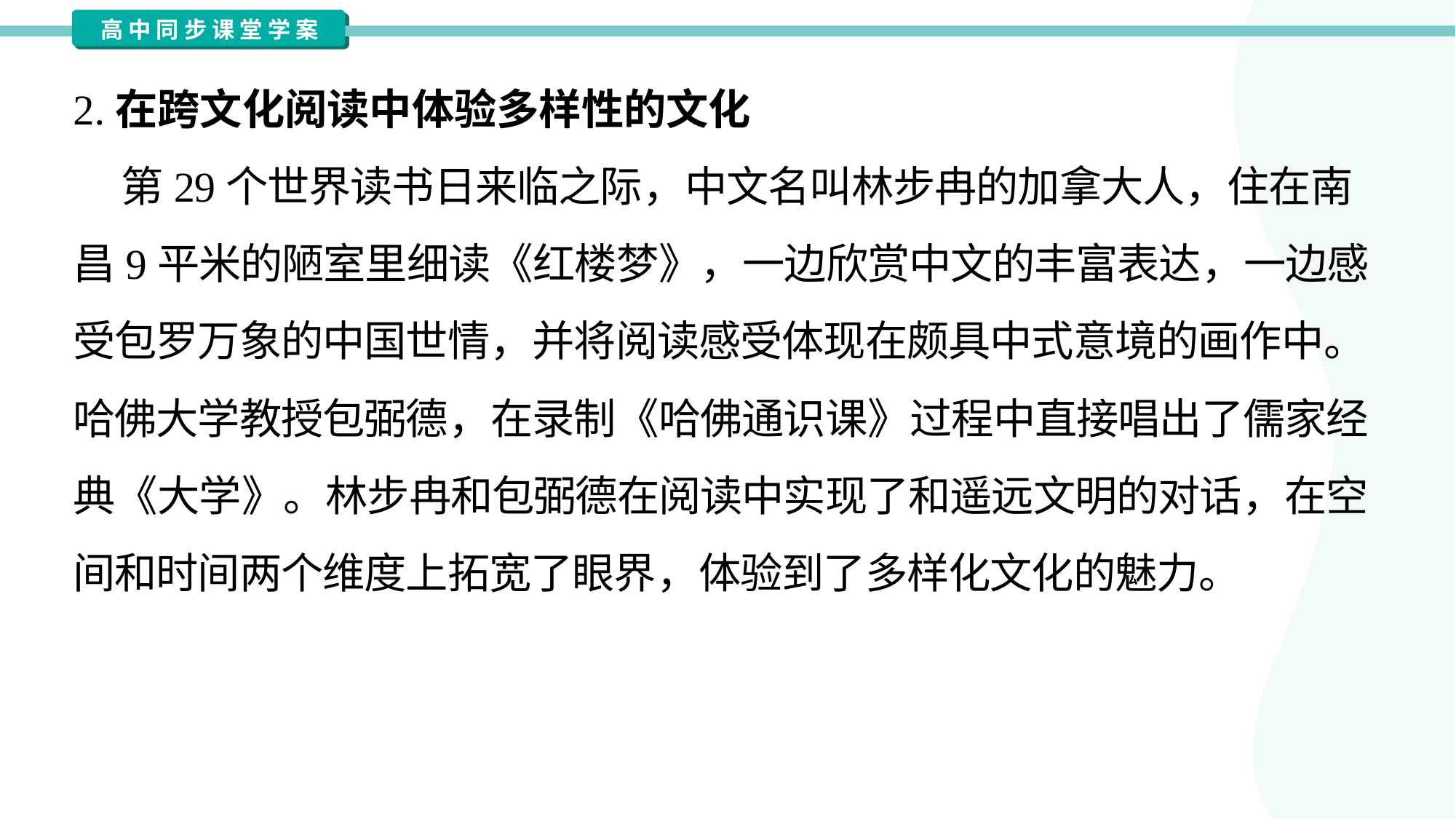

2.在跨文化阅读中体验多样性的文化
    第29个世界读书日来临之际，中文名叫林步冉的加拿大人，住在南
昌9平米的陋室里细读《红楼梦》，一边欣赏中文的丰富表达，一边感
受包罗万象的中国世情，并将阅读感受体现在颇具中式意境的画作中。
哈佛大学教授包弼德，在录制《哈佛通识课》过程中直接唱出了儒家经
典《大学》。林步冉和包弼德在阅读中实现了和遥远文明的对话，在空
间和时间两个维度上拓宽了眼界，体验到了多样化文化的魅力。